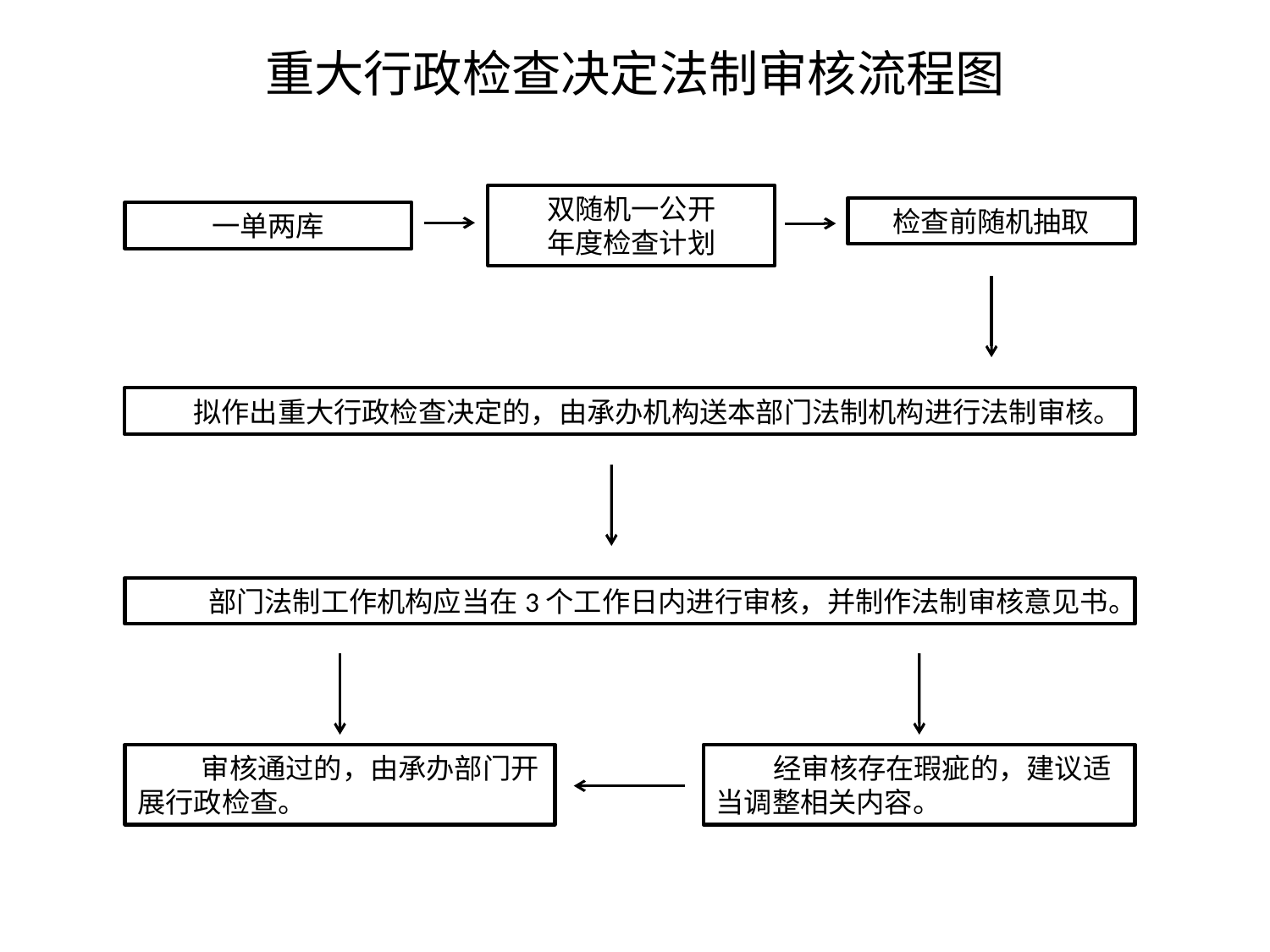

重大行政检查决定法制审核流程图
检查前随机抽取
一单两库
双随机一公开
年度检查计划
　　拟作出重大行政检查决定的，由承办机构送本部门法制机构进行法制审核。
        部门法制工作机构应当在3个工作日内进行审核，并制作法制审核意见书。
         审核通过的，由承办部门开展行政检查。
        经审核存在瑕疵的，建议适当调整相关内容。